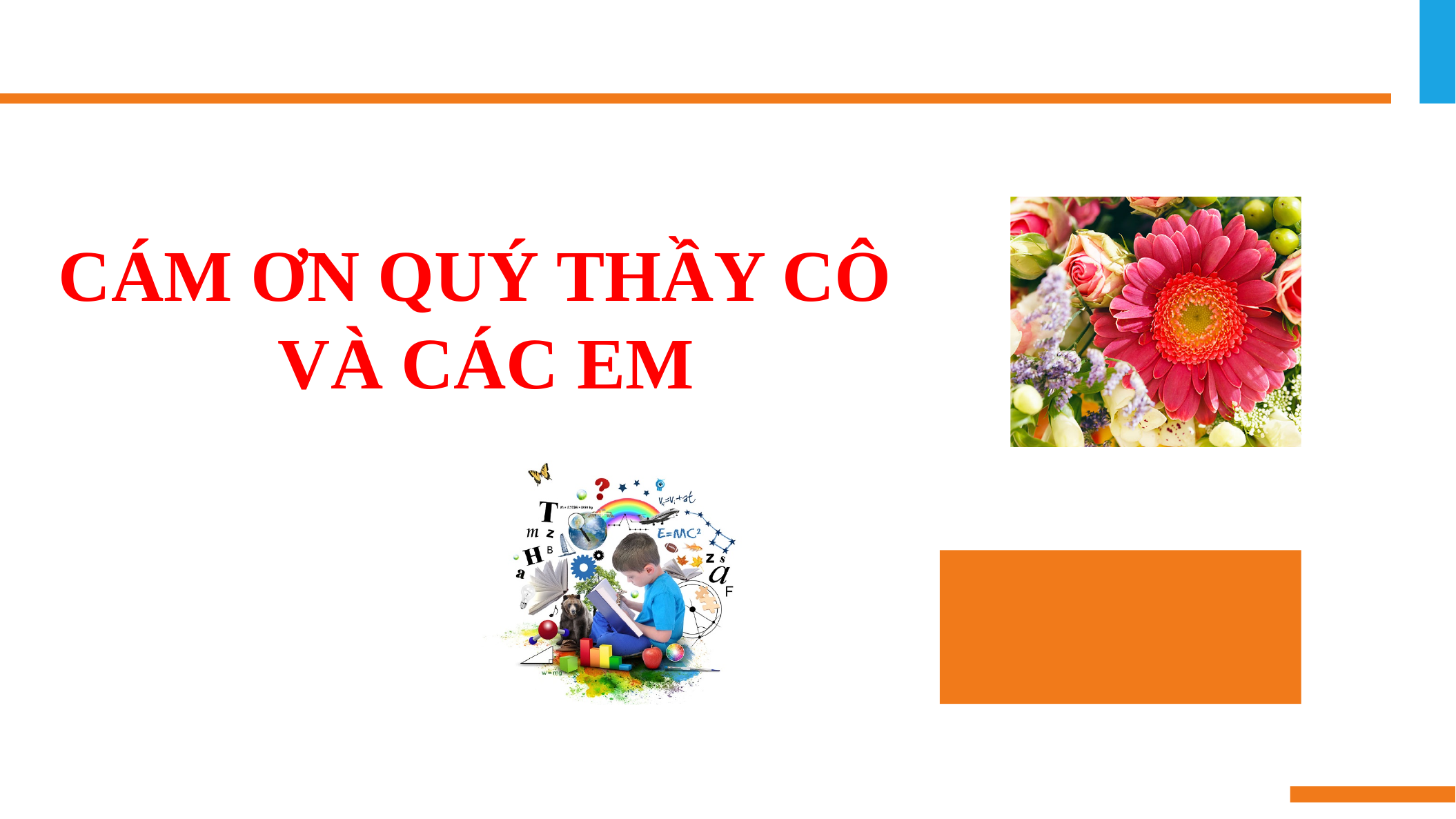

CÁM ƠN QUÝ THẦY CÔ
            VÀ CÁC EM
请替换文字内容
请替换文字内容，修改文字内容，也可以直接复制你的内容到此。请替换文字内容，修改文字内容，也可以直接复制你的内容到此。请替换文字内容，修改文字内容，也可以直接复制你的内容到此。请替换文字内容，修改文字内容，也可以直接复制你的内容到此。  请替换文字内容，修改文字内容，也可以直接复制你的内容到此。请替换文字内容，修改文字内容，也可以直接复制你的内容到此。
请替换文字内容
请替换文字内容，修改文字内容，也以直接复制你的内容到此。请替换文字内容，修改文字内容，也可以直接复制你的内容到此。请替换文字内容，修改文字内容，也可以直接复制你的内容到此。请替换文字内容，修改文字内容，也可以直接复制你的内容到此。  请替换文字内容，修改文字内容，也可以直接复制你的内容到此。请替换文内容，修改文字内容，也可以直接复制你的内容到此。